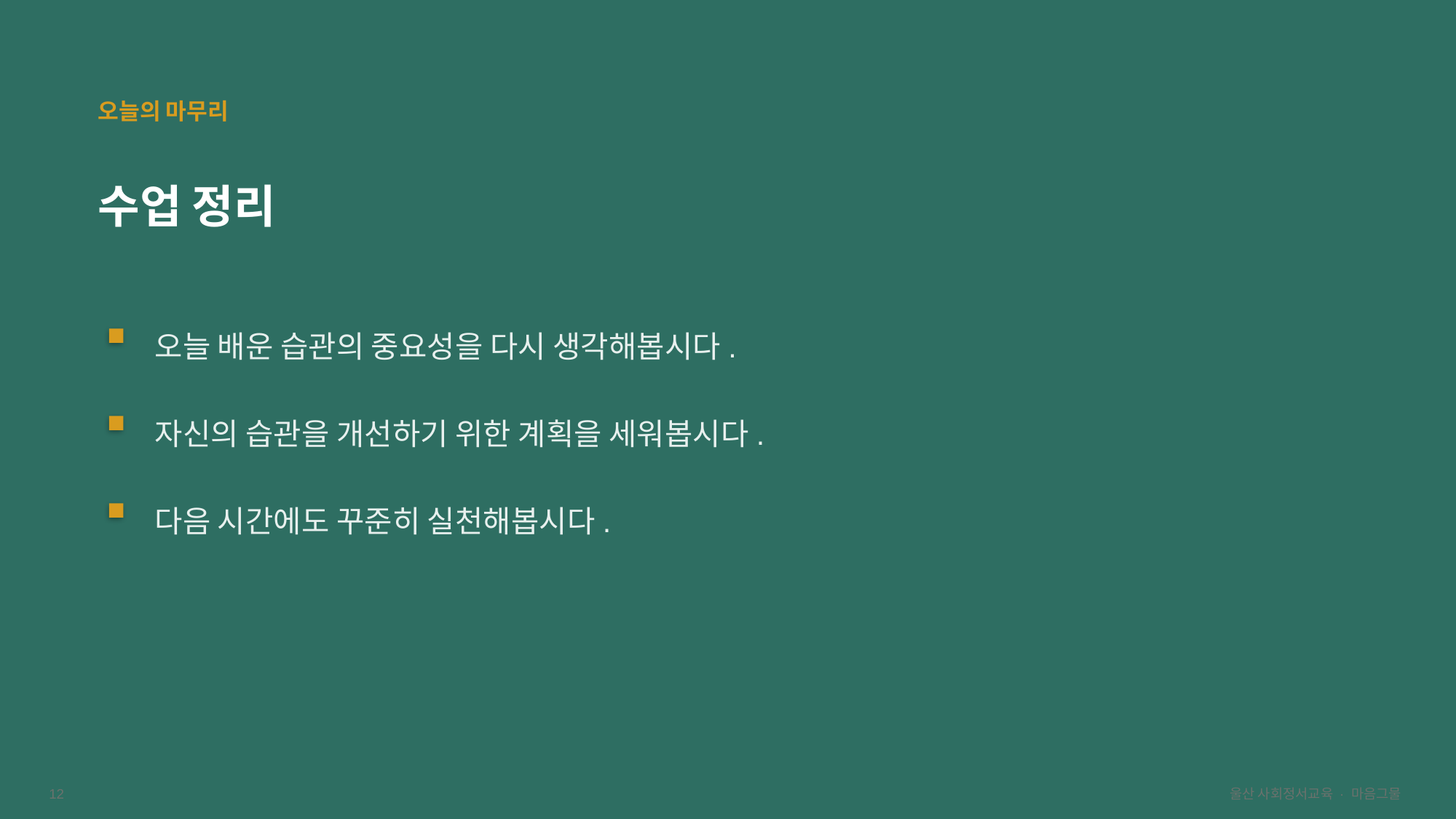

오늘의 마무리
수업 정리
오늘 배운 습관의 중요성을 다시 생각해봅시다.

자신의 습관을 개선하기 위한 계획을 세워봅시다.

다음 시간에도 꾸준히 실천해봅시다.

12
울산 사회정서교육 · 마음그물